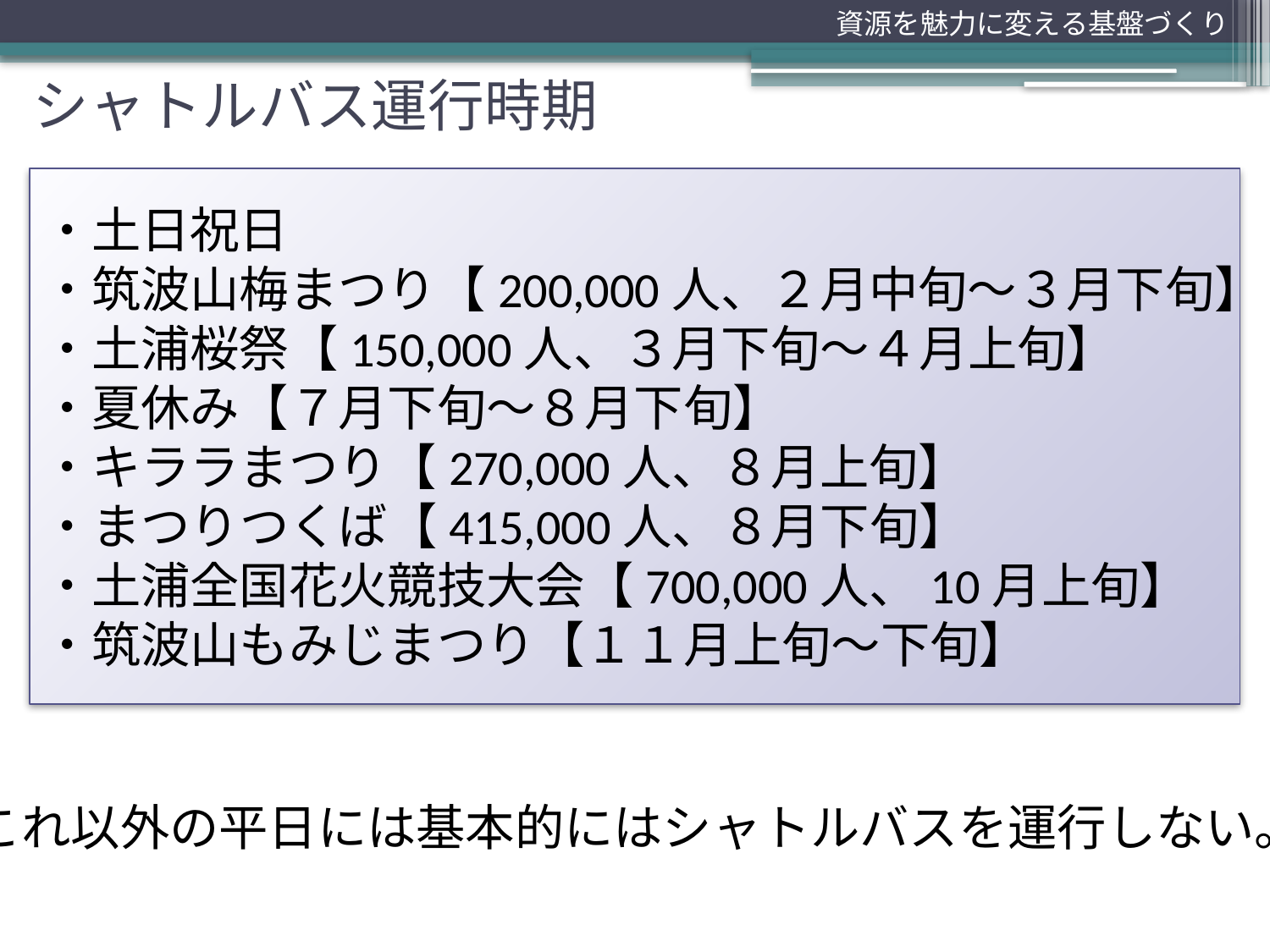

資源を魅力に変える基盤づくり
# シャトルバス運行時期
・土日祝日
・筑波山梅まつり【200,000人、２月中旬～３月下旬】
・土浦桜祭【150,000人、３月下旬～４月上旬】
・夏休み【７月下旬～８月下旬】
・キララまつり【270,000人、８月上旬】
・まつりつくば【415,000人、８月下旬】
・土浦全国花火競技大会【700,000人、10月上旬】
・筑波山もみじまつり【１１月上旬～下旬】
これ以外の平日には基本的にはシャトルバスを運行しない。